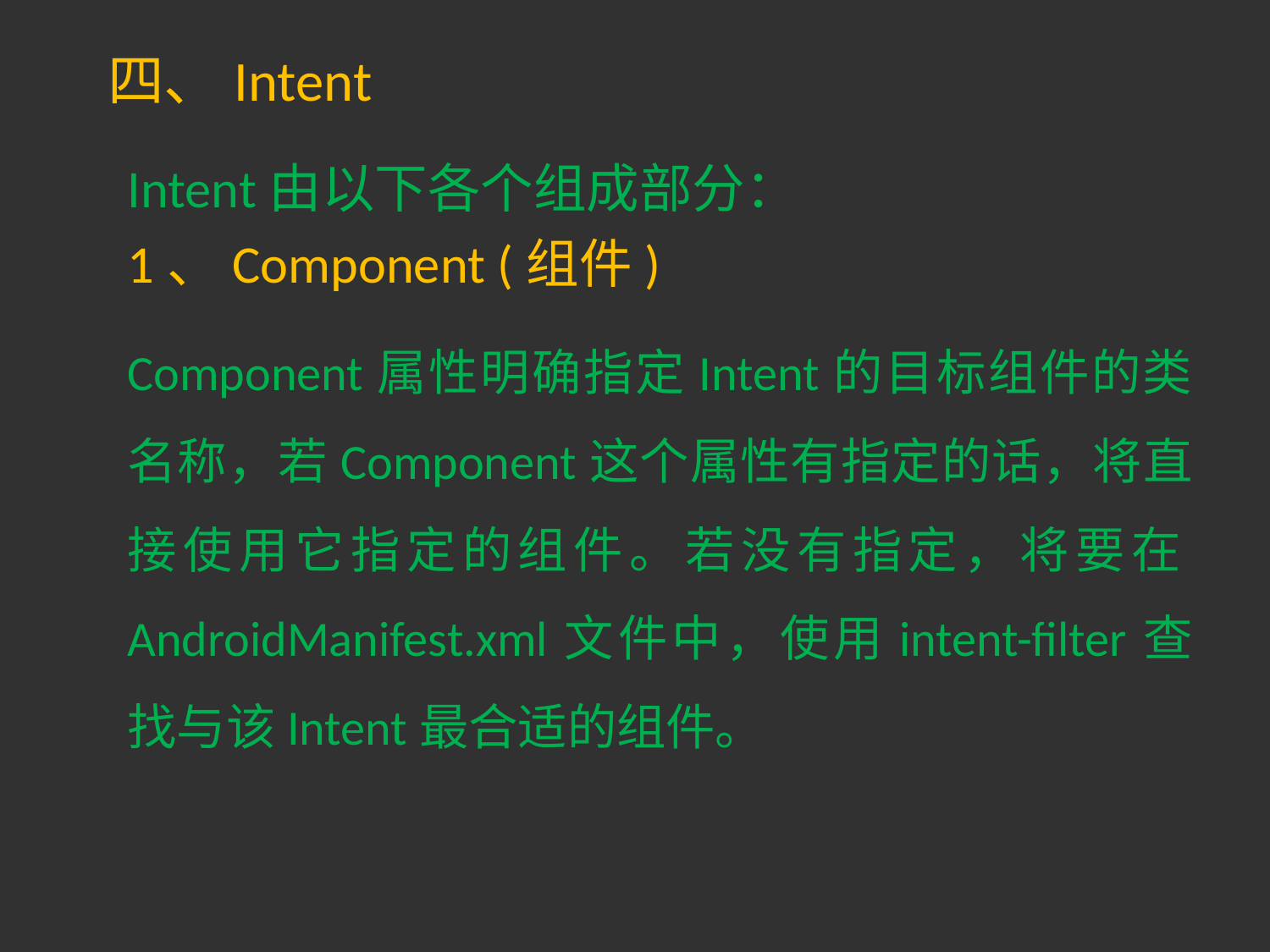

# 四、Intent
Intent由以下各个组成部分：
1、Component (组件)
Component属性明确指定Intent的目标组件的类名称，若Component这个属性有指定的话，将直接使用它指定的组件。若没有指定，将要在AndroidManifest.xml文件中，使用intent-filter查找与该Intent最合适的组件。